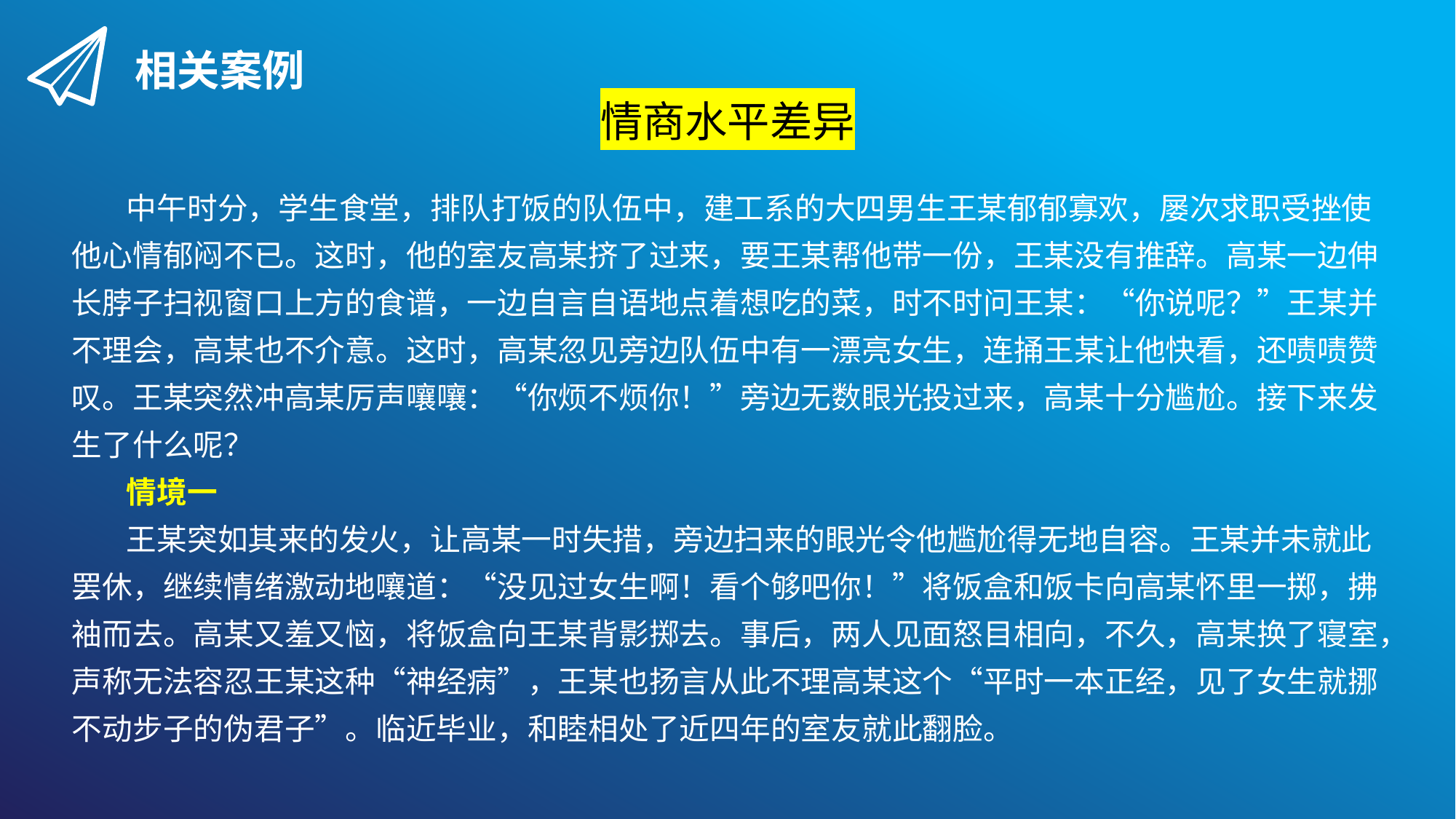

相关案例
情商水平差异
中午时分，学生食堂，排队打饭的队伍中，建工系的大四男生王某郁郁寡欢，屡次求职受挫使他心情郁闷不已。这时，他的室友高某挤了过来，要王某帮他带一份，王某没有推辞。高某一边伸长脖子扫视窗口上方的食谱，一边自言自语地点着想吃的菜，时不时问王某：“你说呢？”王某并不理会，高某也不介意。这时，高某忽见旁边队伍中有一漂亮女生，连捅王某让他快看，还啧啧赞叹。王某突然冲高某厉声嚷嚷：“你烦不烦你！”旁边无数眼光投过来，高某十分尴尬。接下来发生了什么呢？
情境一
王某突如其来的发火，让高某一时失措，旁边扫来的眼光令他尴尬得无地自容。王某并未就此罢休，继续情绪激动地嚷道：“没见过女生啊！看个够吧你！”将饭盒和饭卡向高某怀里一掷，拂袖而去。高某又羞又恼，将饭盒向王某背影掷去。事后，两人见面怒目相向，不久，高某换了寝室，声称无法容忍王某这种“神经病”，王某也扬言从此不理高某这个“平时一本正经，见了女生就挪不动步子的伪君子”。临近毕业，和睦相处了近四年的室友就此翻脸。